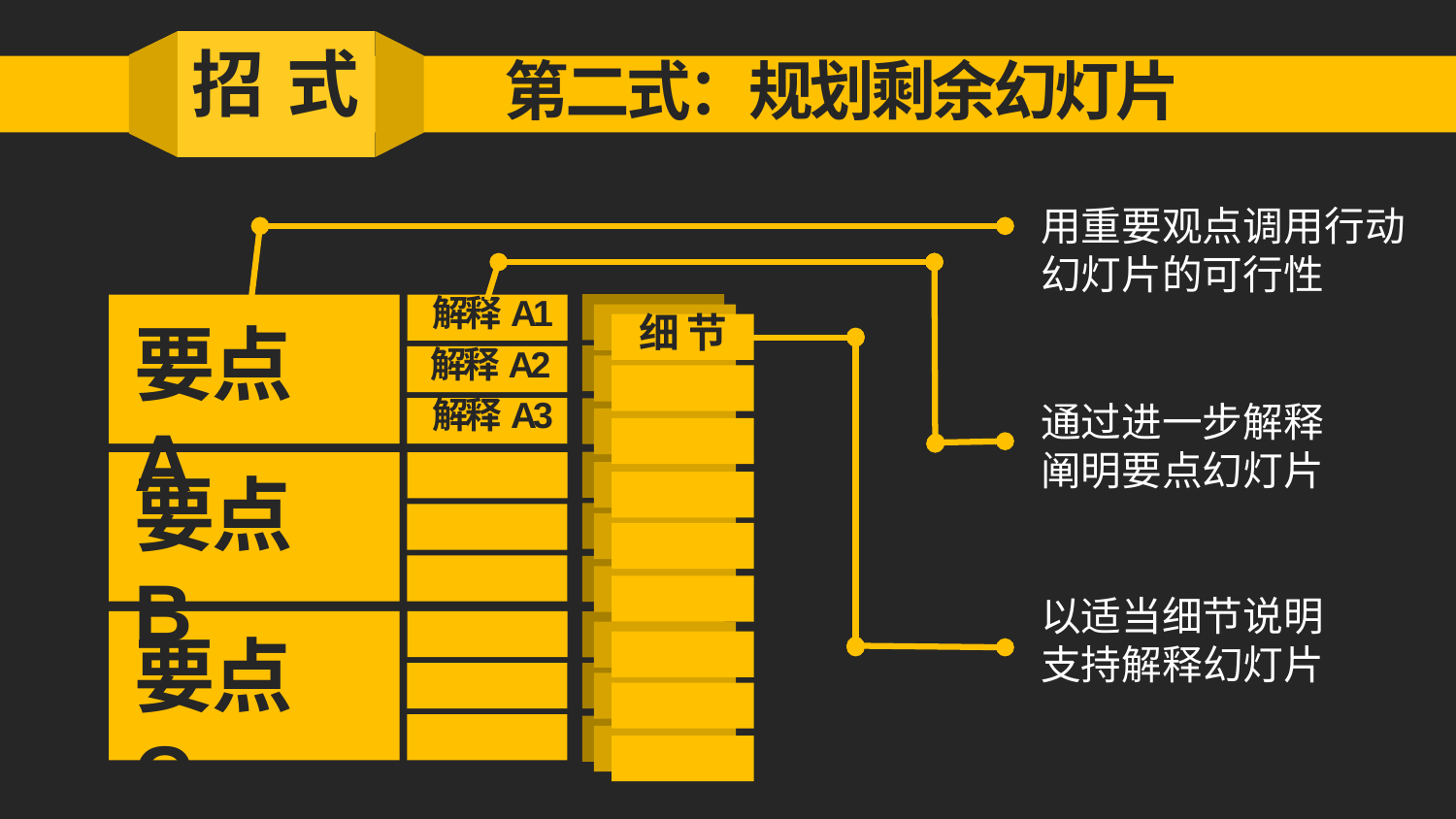

招  式

第二式：规划剩余幻灯片

用重要观点调用行动
幻灯片的可行性
解释A1

细  节
要点A
解释A2

解释A3
通过进一步解释
阐明要点幻灯片

要点B

以适当细节说明
支持解释幻灯片

要点C